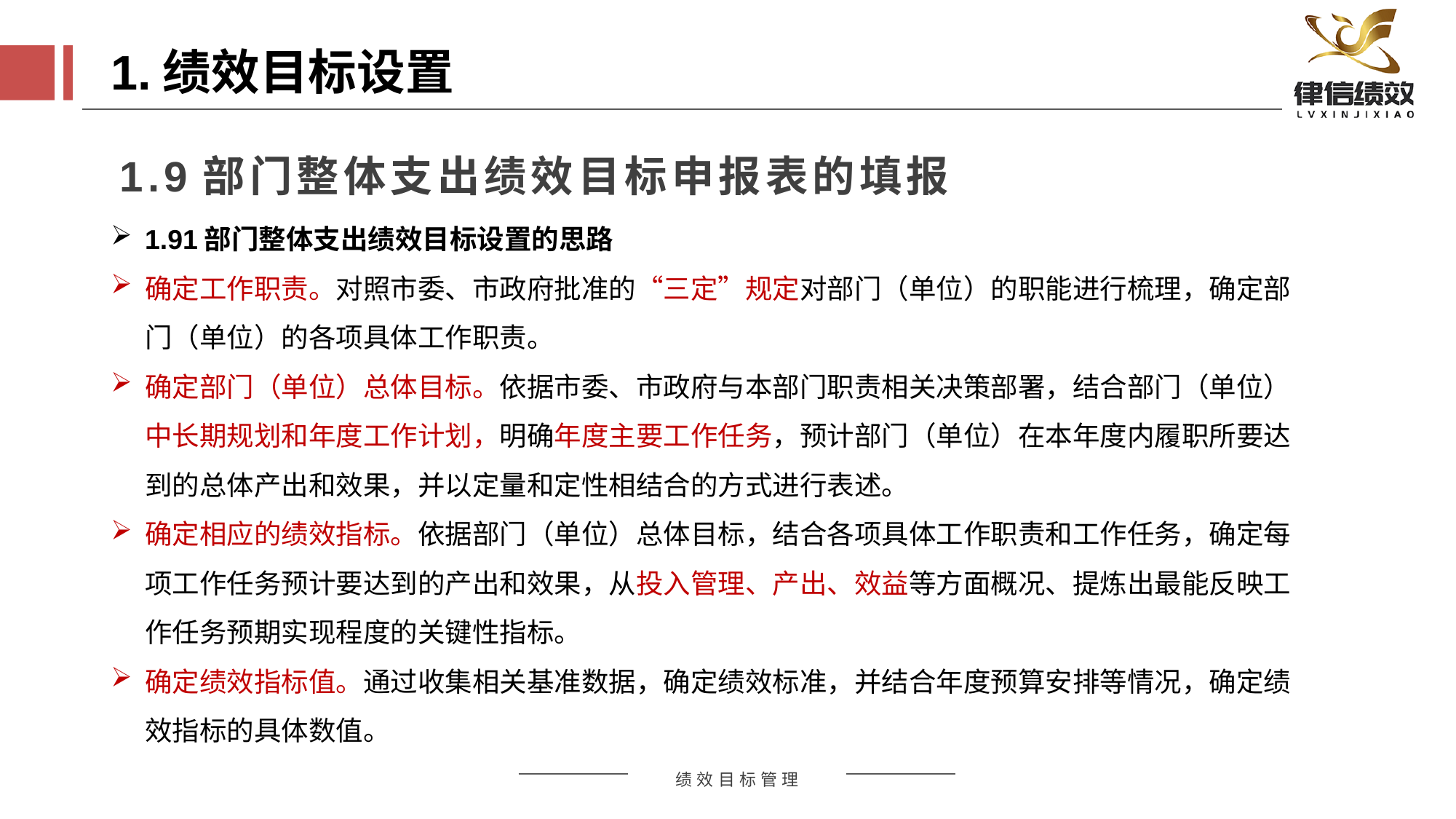

1.绩效目标设置
1.9部门整体支出绩效目标申报表的填报
1.91部门整体支出绩效目标设置的思路
确定工作职责。对照市委、市政府批准的“三定”规定对部门（单位）的职能进行梳理，确定部门（单位）的各项具体工作职责。
确定部门（单位）总体目标。依据市委、市政府与本部门职责相关决策部署，结合部门（单位）中长期规划和年度工作计划，明确年度主要工作任务，预计部门（单位）在本年度内履职所要达到的总体产出和效果，并以定量和定性相结合的方式进行表述。
确定相应的绩效指标。依据部门（单位）总体目标，结合各项具体工作职责和工作任务，确定每项工作任务预计要达到的产出和效果，从投入管理、产出、效益等方面概况、提炼出最能反映工作任务预期实现程度的关键性指标。
确定绩效指标值。通过收集相关基准数据，确定绩效标准，并结合年度预算安排等情况，确定绩效指标的具体数值。